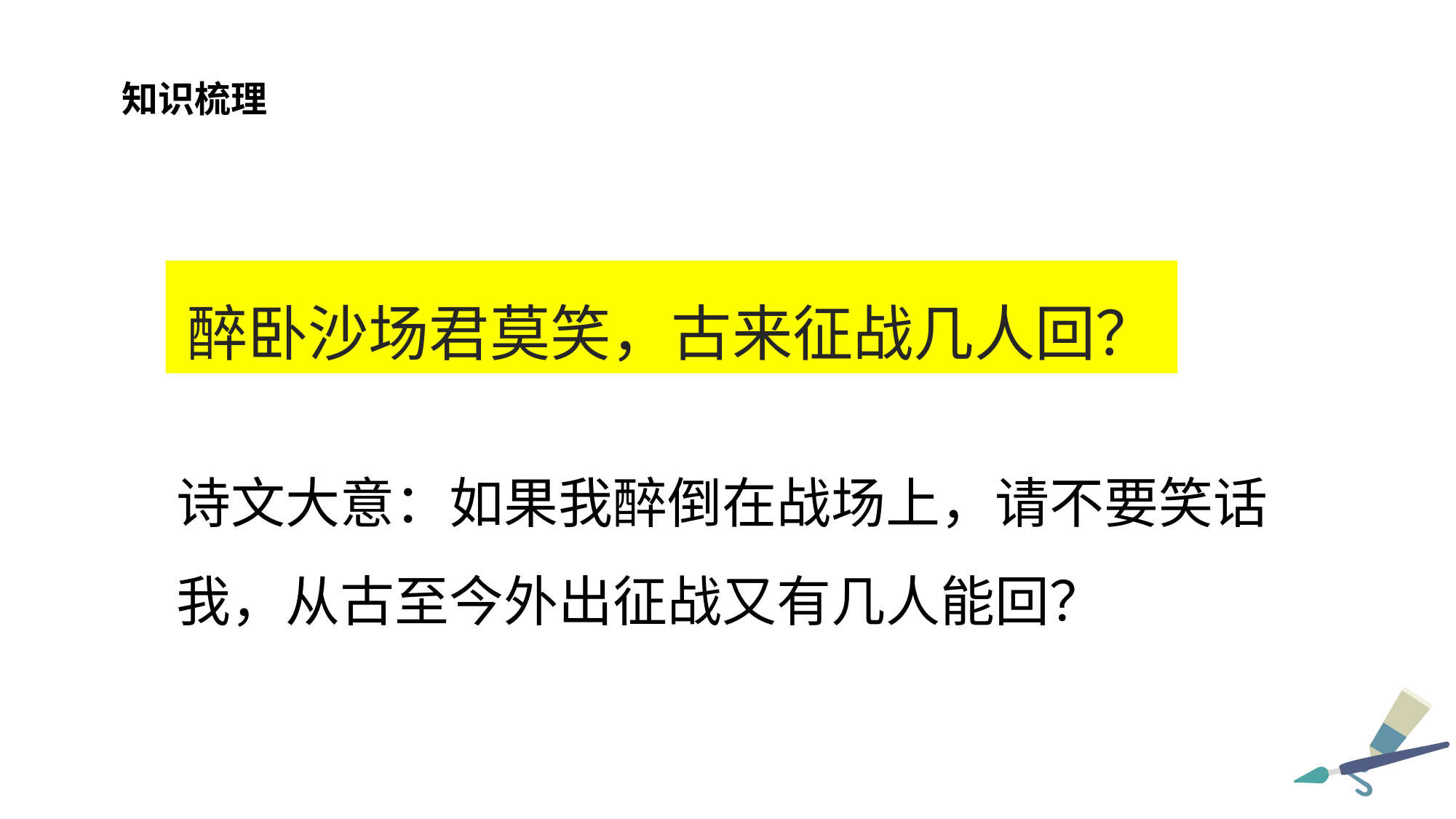

知识梳理
醉卧沙场君莫笑，古来征战几人回？
诗文大意：如果我醉倒在战场上，请不要笑话我，从古至今外出征战又有几人能回？